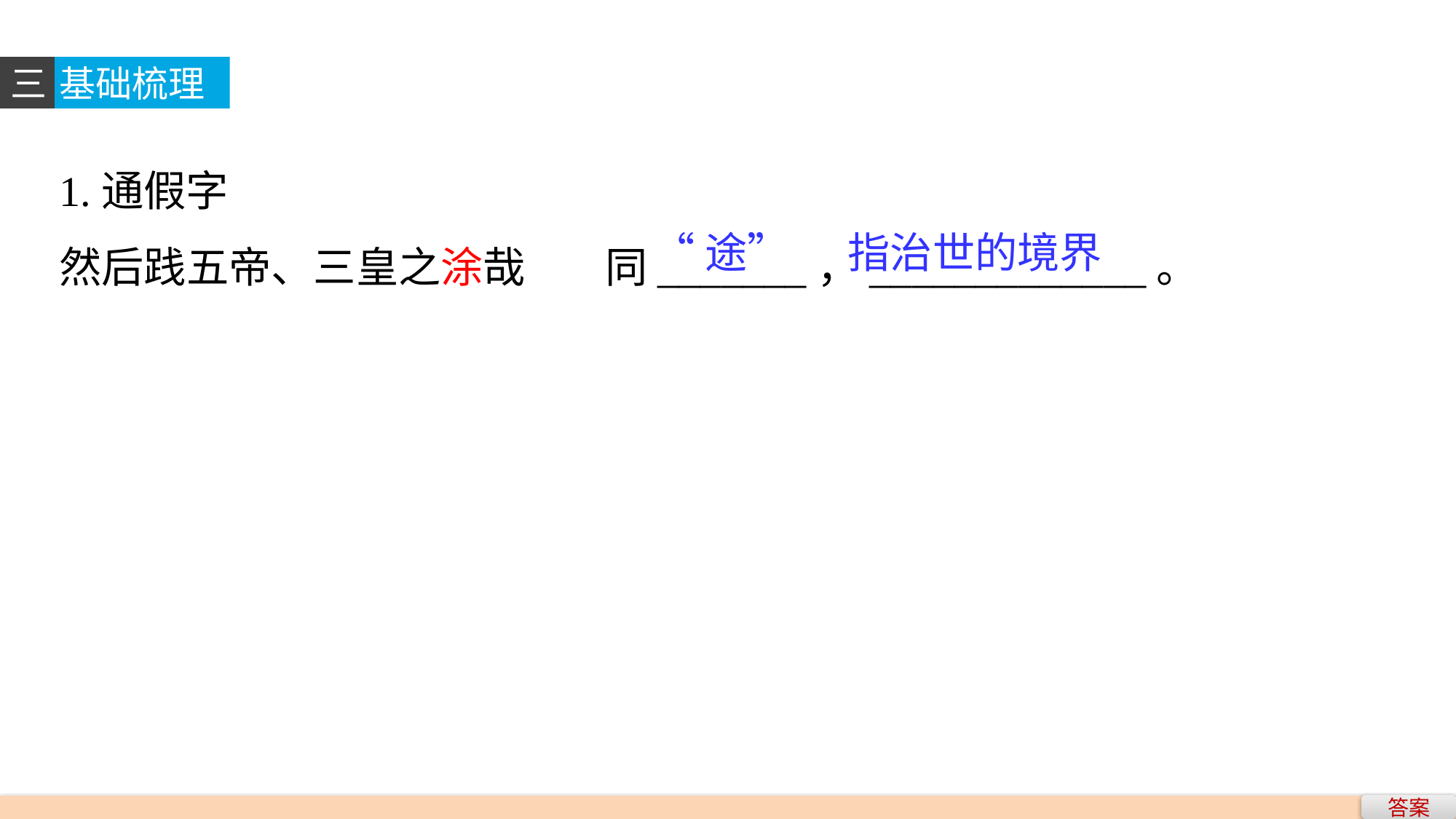

三
基础梳理
1.通假字
然后践五帝、三皇之涂哉	同_______，_____________。
“途”
指治世的境界
答案